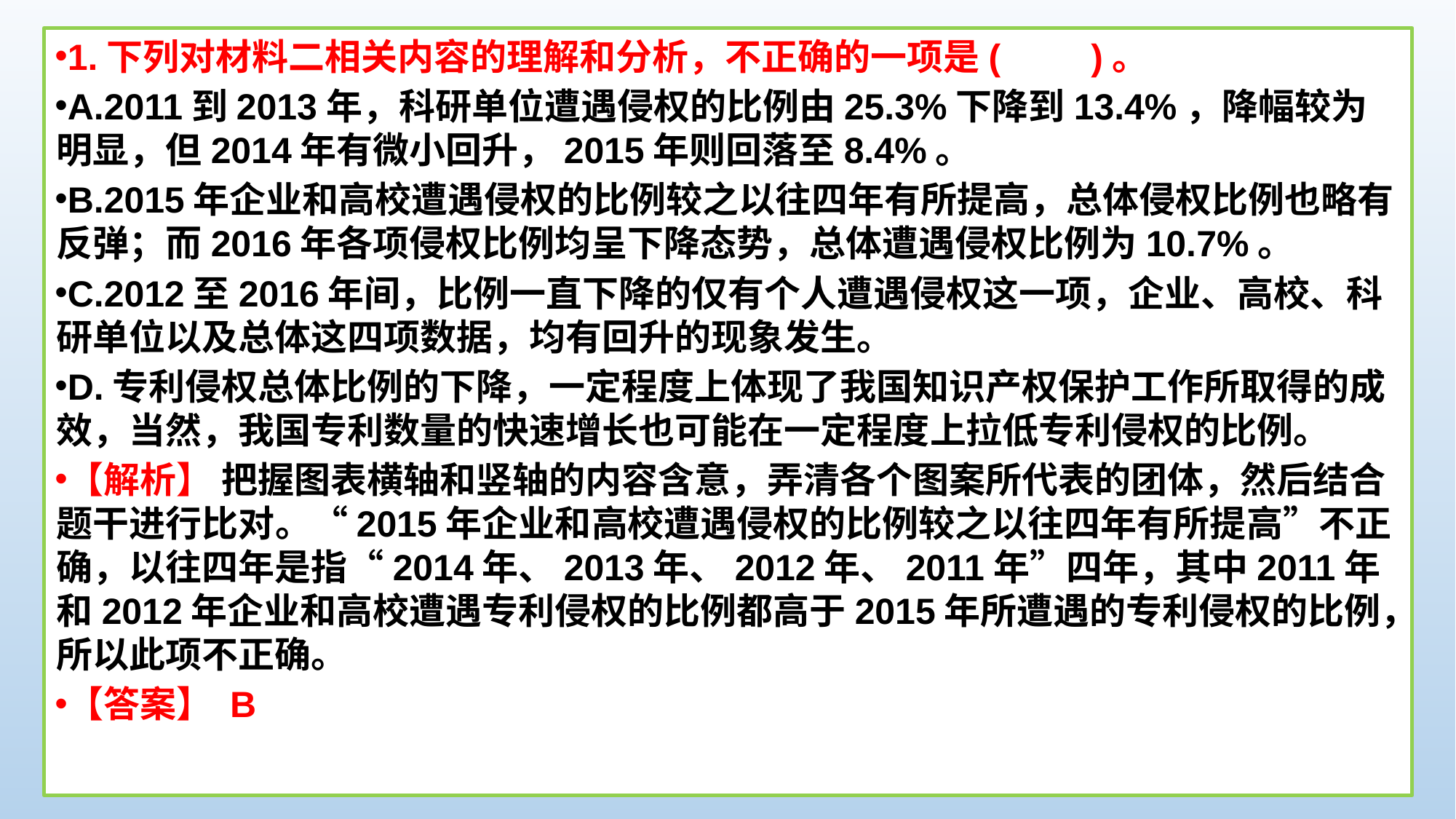

1.下列对材料二相关内容的理解和分析，不正确的一项是(　　)。
A.2011到2013年，科研单位遭遇侵权的比例由25.3%下降到13.4%，降幅较为明显，但2014年有微小回升，2015年则回落至8.4%。
B.2015年企业和高校遭遇侵权的比例较之以往四年有所提高，总体侵权比例也略有反弹；而2016年各项侵权比例均呈下降态势，总体遭遇侵权比例为10.7%。
C.2012至2016年间，比例一直下降的仅有个人遭遇侵权这一项，企业、高校、科研单位以及总体这四项数据，均有回升的现象发生。
D.专利侵权总体比例的下降，一定程度上体现了我国知识产权保护工作所取得的成效，当然，我国专利数量的快速增长也可能在一定程度上拉低专利侵权的比例。
【解析】 把握图表横轴和竖轴的内容含意，弄清各个图案所代表的团体，然后结合题干进行比对。“2015年企业和高校遭遇侵权的比例较之以往四年有所提高”不正确，以往四年是指“2014年、2013年、2012年、2011年”四年，其中2011年和2012年企业和高校遭遇专利侵权的比例都高于2015年所遭遇的专利侵权的比例，所以此项不正确。
【答案】 B